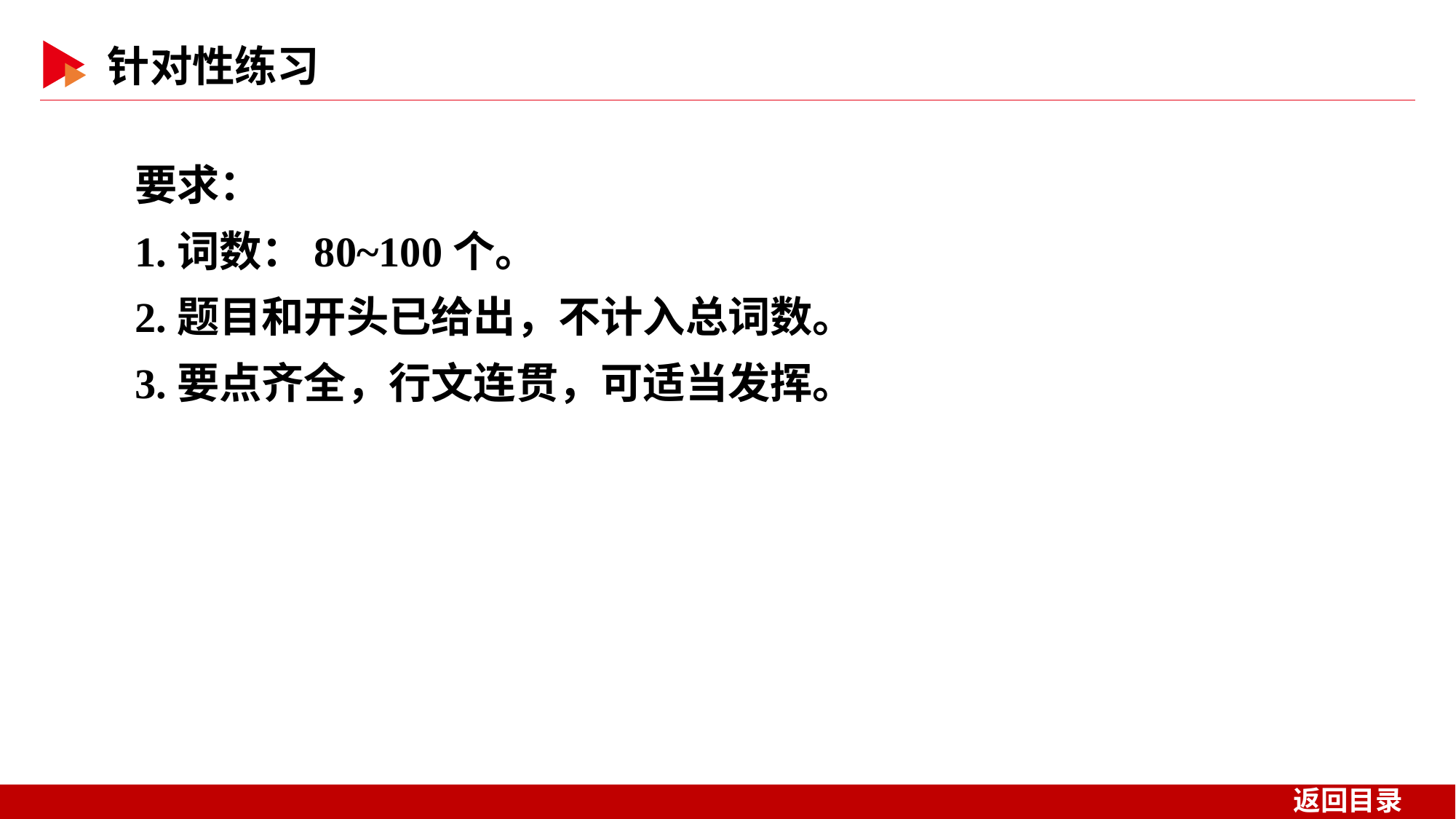

要求：
1.词数：80~100个。
2.题目和开头已给出，不计入总词数。
3.要点齐全，行文连贯，可适当发挥。